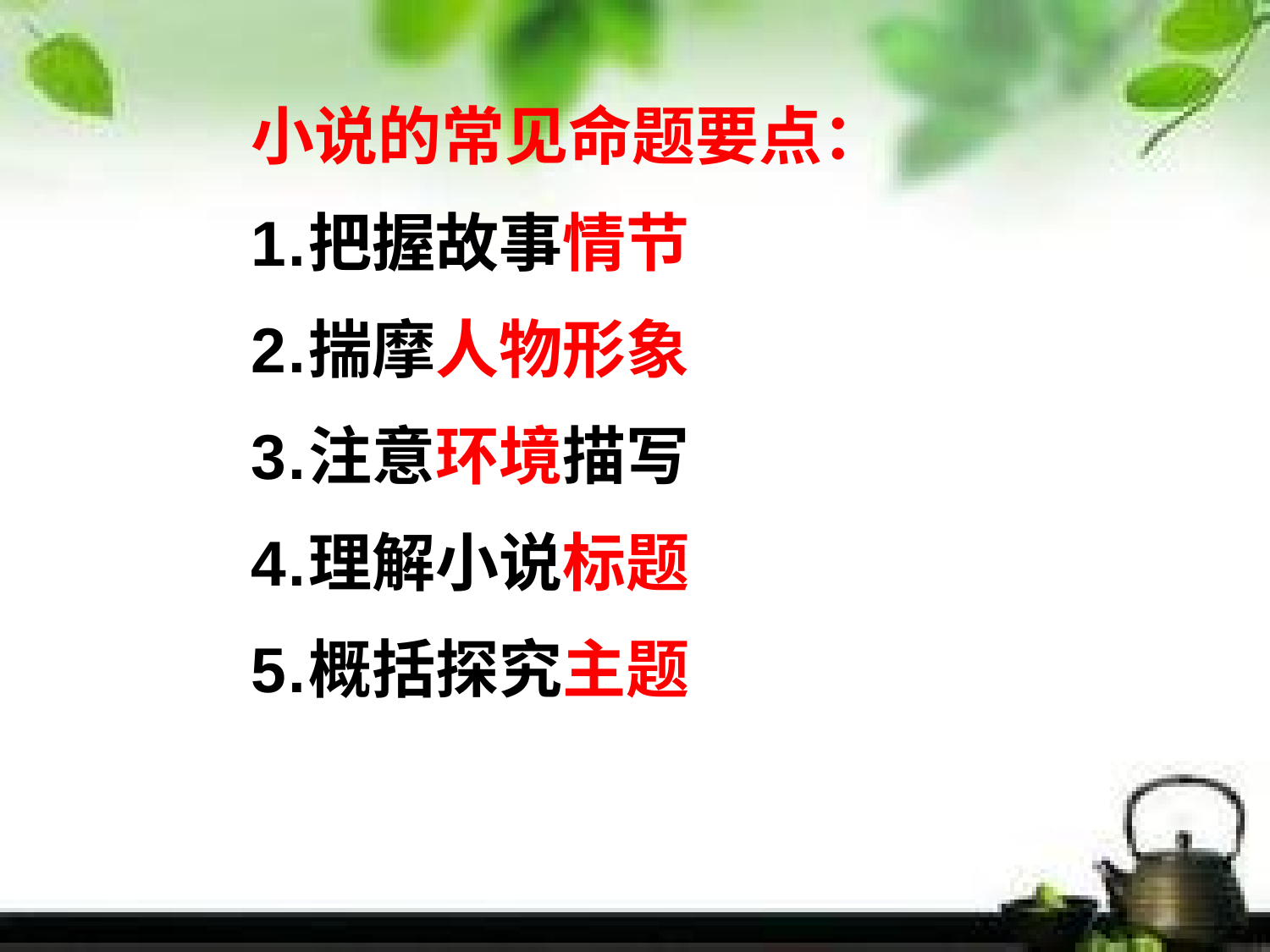

小说的常见命题要点：
把握故事情节
揣摩人物形象
注意环境描写
理解小说标题
概括探究主题